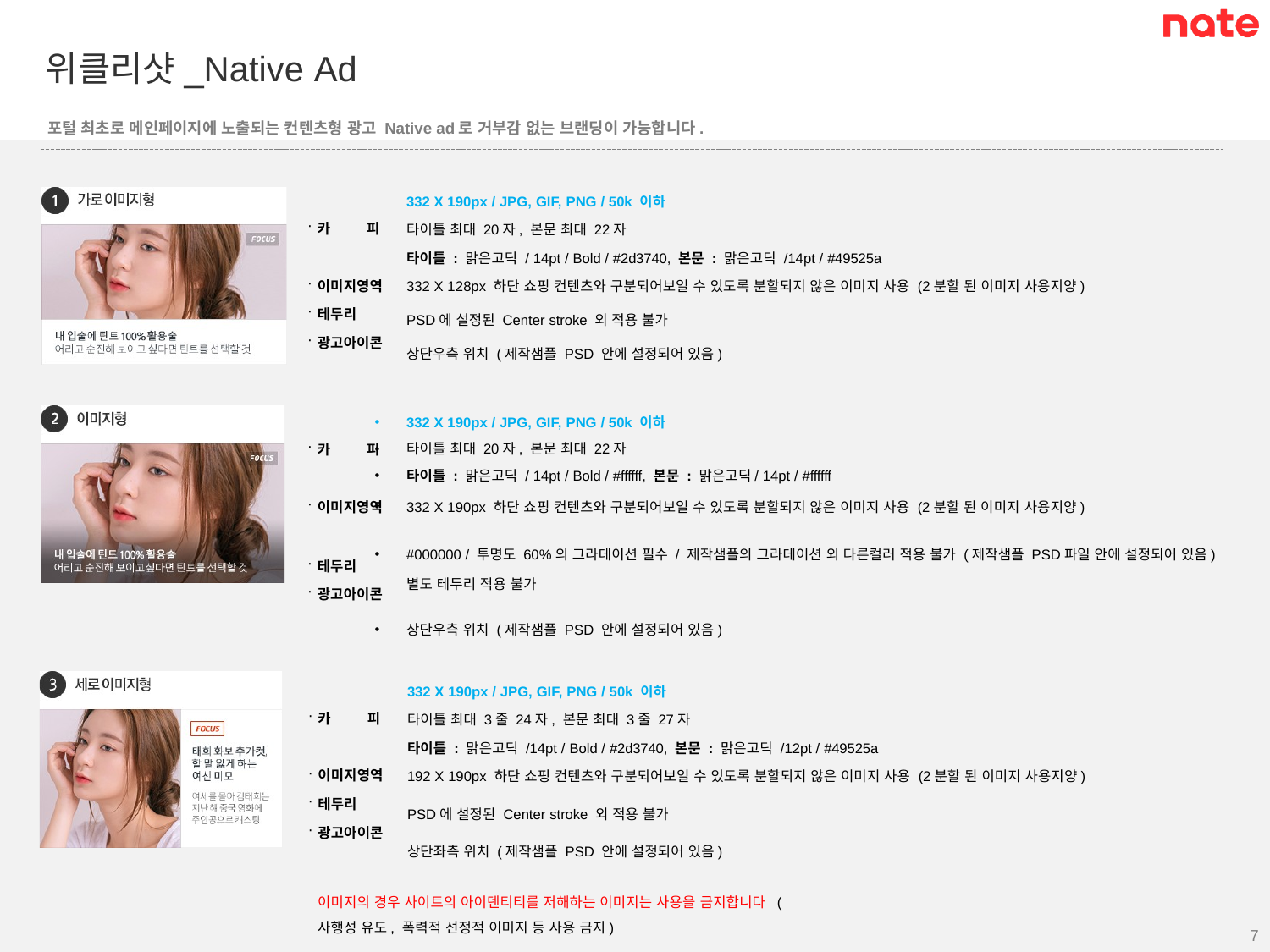

# 위클리샷_Native Ad
포털 최초로 메인페이지에 노출되는 컨텐츠형 광고 Native ad로 거부감 없는 브랜딩이 가능합니다.

332 X 190px / JPG, GIF, PNG / 50k 이하
타이틀 최대 20자, 본문 최대 22자
타이틀 : 맑은고딕 / 14pt / Bold / #2d3740, 본문 : 맑은고딕 /14pt / #49525a
332 X 128px 하단 쇼핑 컨텐츠와 구분되어보일 수 있도록 분할되지 않은 이미지 사용 (2분할 된 이미지 사용지양)
PSD에 설정된 Center stroke 외 적용 불가  상단우측 위치 (제작샘플 PSD 안에 설정되어 있음)
카
피
이미지영역

테두리

광고아이콘
332 X 190px / JPG, GIF, PNG / 50k 이하
타이틀 최대 20자, 본문 최대 22자
타이틀 : 맑은고딕 / 14pt / Bold / #ffffff, 본문 : 맑은고딕/ 14pt / #ffffff
332 X 190px 하단 쇼핑 컨텐츠와 구분되어보일 수 있도록 분할되지 않은 이미지 사용 (2분할 된 이미지 사용지양)
#000000 / 투명도 60%의 그라데이션 필수 / 제작샘플의 그라데이션 외 다른컬러 적용 불가 (제작샘플 PSD파일 안에 설정되어 있음)  별도 테두리 적용 불가

상단우측 위치 (제작샘플 PSD 안에 설정되어 있음)

카
피
이미지영역
테두리

광고아이콘

332 X 190px / JPG, GIF, PNG / 50k 이하
타이틀 최대 3줄 24자, 본문 최대 3줄 27자
타이틀 : 맑은고딕 /14pt / Bold / #2d3740, 본문 : 맑은고딕 /12pt / #49525a
192 X 190px 하단 쇼핑 컨텐츠와 구분되어보일 수 있도록 분할되지 않은 이미지 사용 (2분할 된 이미지 사용지양)
PSD에 설정된 Center stroke 외 적용 불가
상단좌측 위치 (제작샘플 PSD 안에 설정되어 있음)
카
피
이미지영역

테두리

광고아이콘
이미지의 경우 사이트의 아이덴티티를 저해하는 이미지는 사용을 금지합니다  (사행성 유도, 폭력적 선정적 이미지 등 사용 금지)